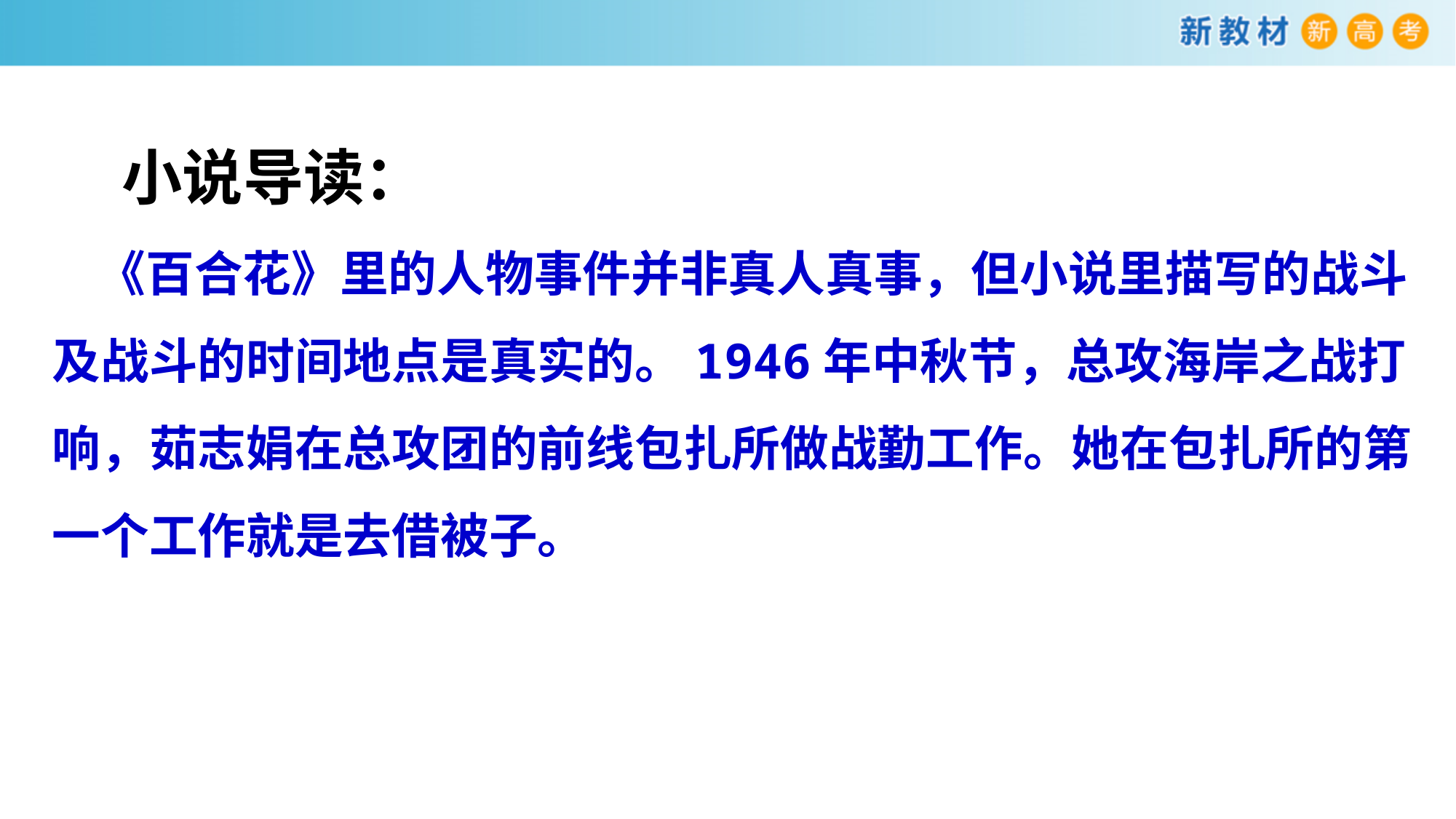

小说导读：
   《百合花》里的人物事件并非真人真事，但小说里描写的战斗及战斗的时间地点是真实的。1946年中秋节，总攻海岸之战打响，茹志娟在总攻团的前线包扎所做战勤工作。她在包扎所的第一个工作就是去借被子。